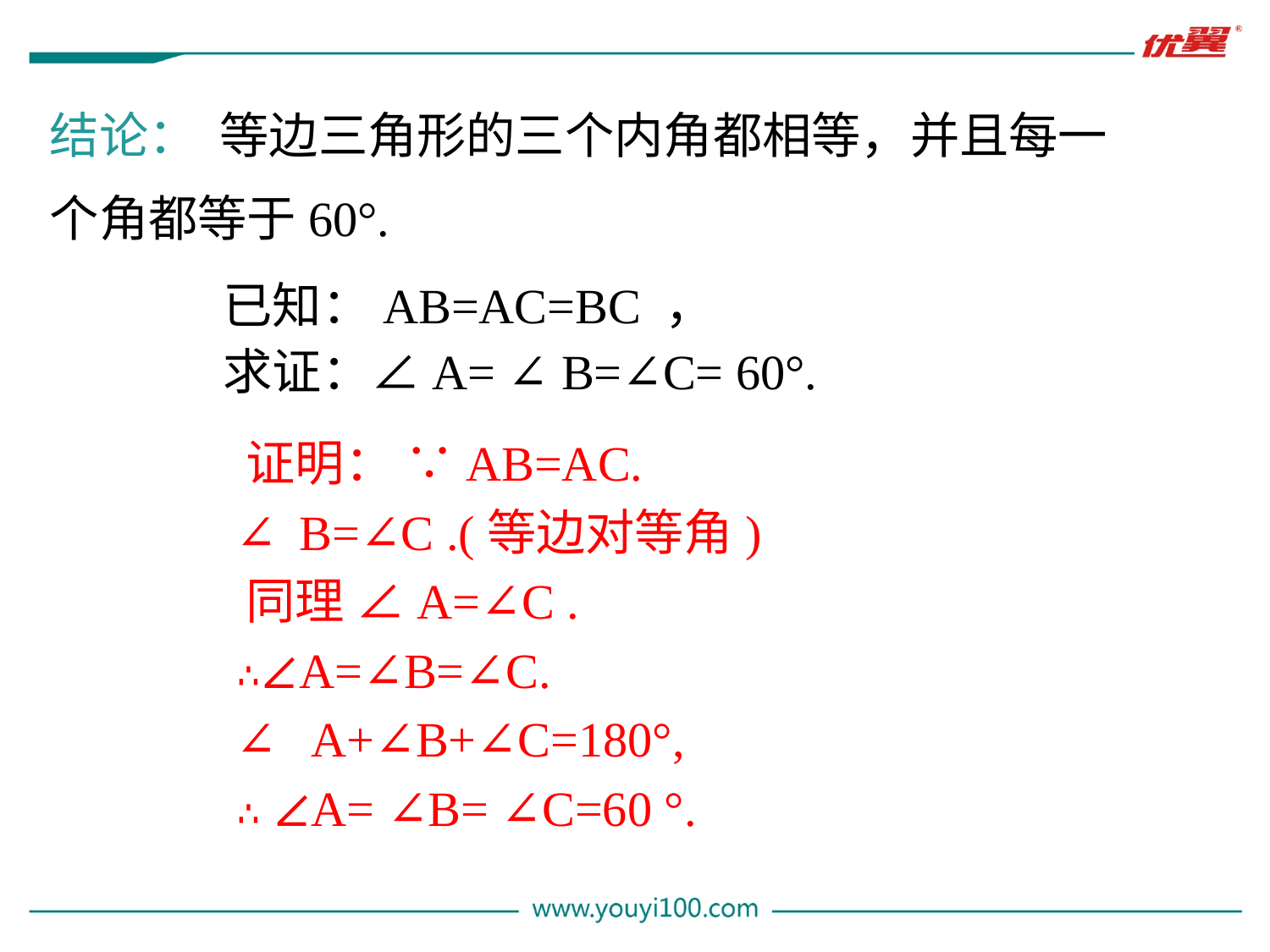

结论：  等边三角形的三个内角都相等，并且每一 个角都等于60°.
已知：AB=AC=BC ，
求证：∠A= ∠ B=∠C= 60°.
 证明： ∵AB=AC.
 ∴∠B=∠C .(等边对等角)
 同理 ∠A=∠C .
 ∴∠A=∠B=∠C.
 ∵ ∠A+∠B+∠C=180°,
 ∴ ∠A= ∠B= ∠C=60 °.